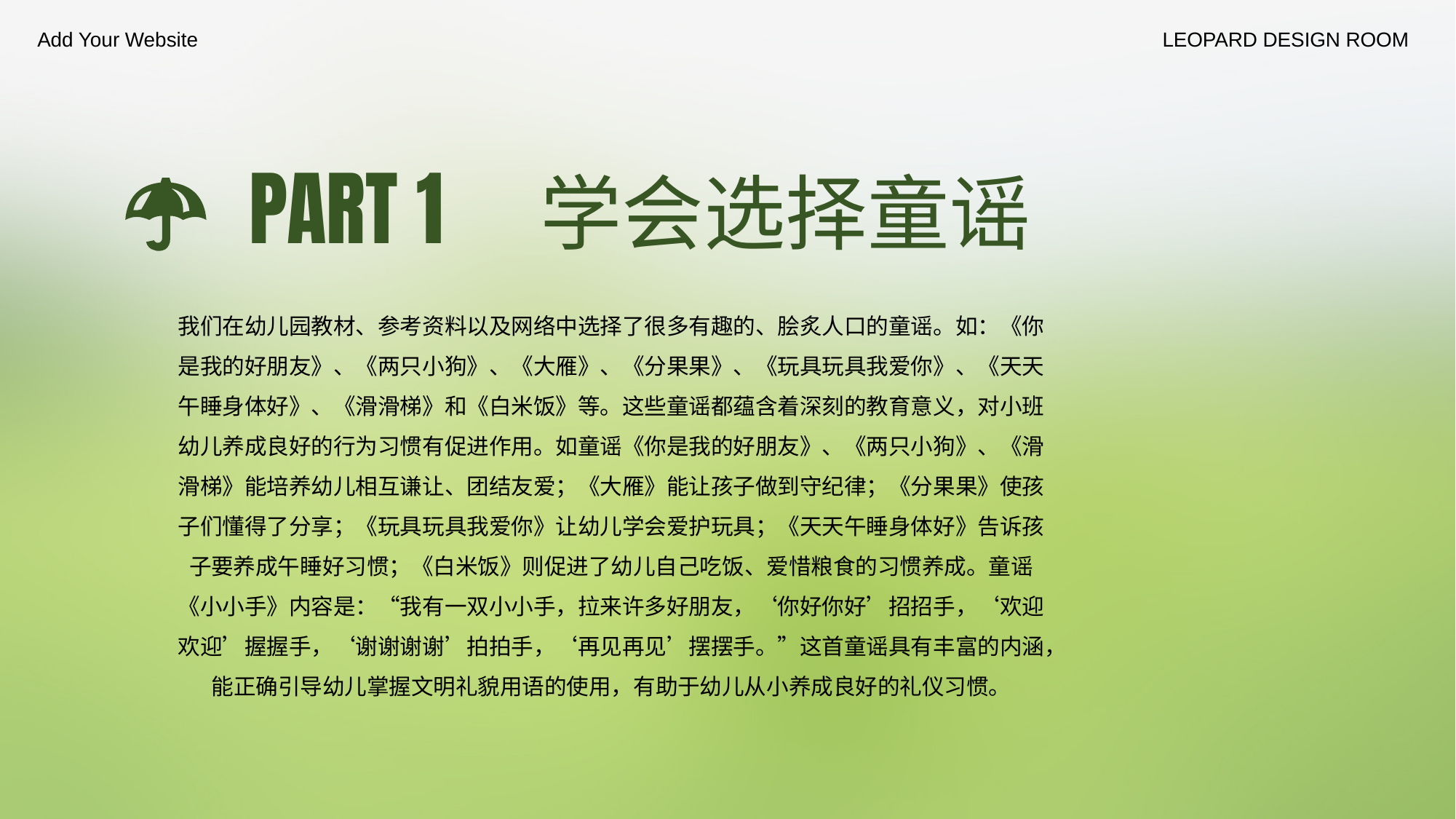

Add Your Website
LEOPARD DESIGN ROOM
PART 1    学会选择童谣

我们在幼儿园教材、参考资料以及网络中选择了很多有趣的、脍炙人口的童谣。如：《你是我的好朋友》、《两只小狗》、《大雁》、《分果果》、《玩具玩具我爱你》、《天天午睡身体好》、《滑滑梯》和《白米饭》等。这些童谣都蕴含着深刻的教育意义，对小班幼儿养成良好的行为习惯有促进作用。如童谣《你是我的好朋友》、《两只小狗》、《滑滑梯》能培养幼儿相互谦让、团结友爱；《大雁》能让孩子做到守纪律；《分果果》使孩子们懂得了分享；《玩具玩具我爱你》让幼儿学会爱护玩具；《天天午睡身体好》告诉孩子要养成午睡好习惯；《白米饭》则促进了幼儿自己吃饭、爱惜粮食的习惯养成。童谣《小小手》内容是：“我有一双小小手，拉来许多好朋友，‘你好你好’招招手，‘欢迎欢迎’握握手，‘谢谢谢谢’拍拍手，‘再见再见’摆摆手。”这首童谣具有丰富的内涵，能正确引导幼儿掌握文明礼貌用语的使用，有助于幼儿从小养成良好的礼仪习惯。